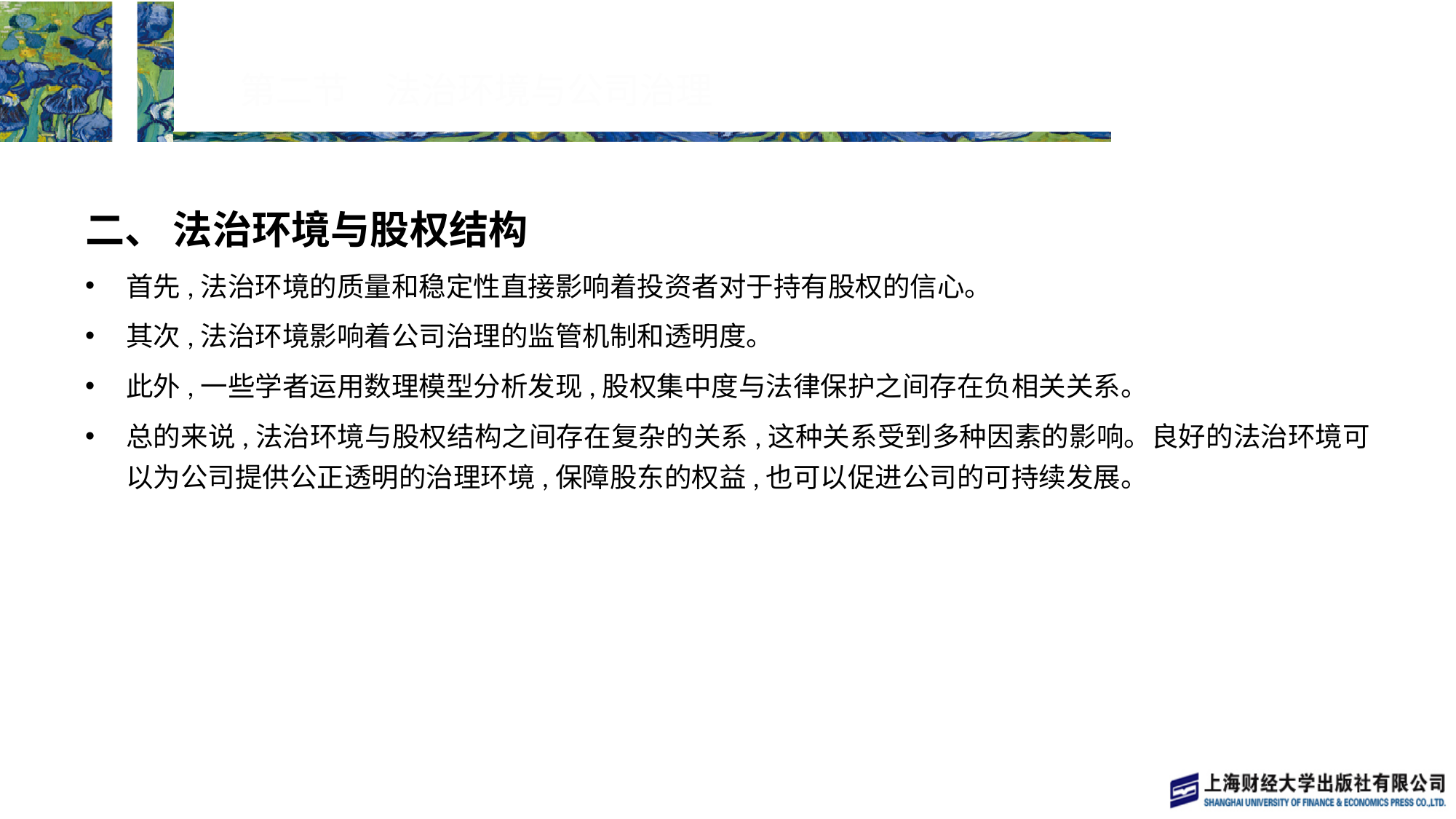

# 第二节　法治环境与公司治理
二、 法治环境与股权结构
首先,法治环境的质量和稳定性直接影响着投资者对于持有股权的信心。
其次,法治环境影响着公司治理的监管机制和透明度。
此外,一些学者运用数理模型分析发现,股权集中度与法律保护之间存在负相关关系。
总的来说,法治环境与股权结构之间存在复杂的关系,这种关系受到多种因素的影响。良好的法治环境可以为公司提供公正透明的治理环境,保障股东的权益,也可以促进公司的可持续发展。